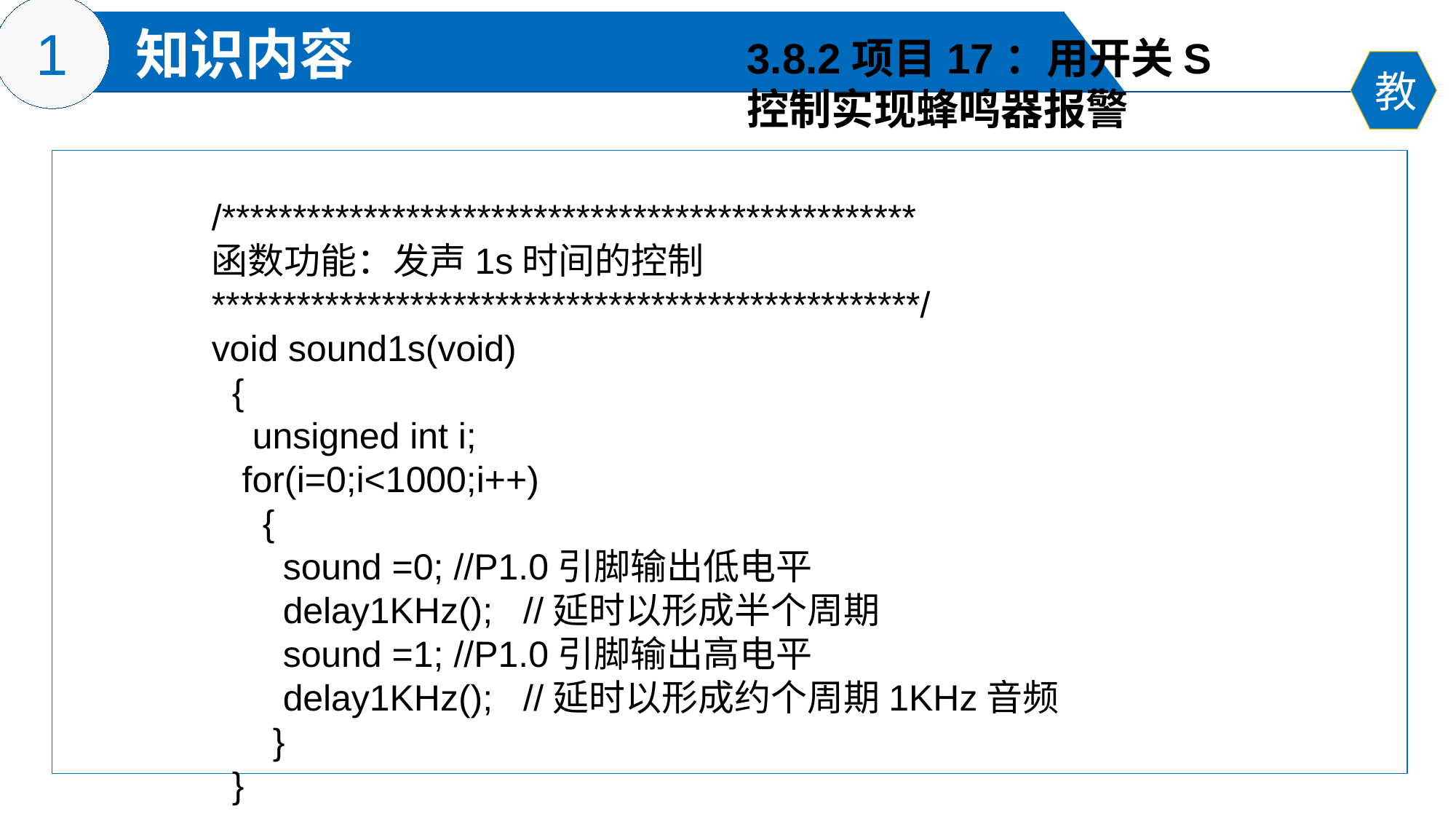

3.8.2项目17：用开关S
控制实现蜂鸣器报警
/*************************************************
函数功能：发声1s时间的控制
**************************************************/
void sound1s(void)
  {
    unsigned int i;
   for(i=0;i<1000;i++)
     {
       sound =0; //P1.0引脚输出低电平
       delay1KHz();   //延时以形成半个周期
       sound =1; //P1.0引脚输出高电平
       delay1KHz();   //延时以形成约个周期1KHz音频
      }
  }